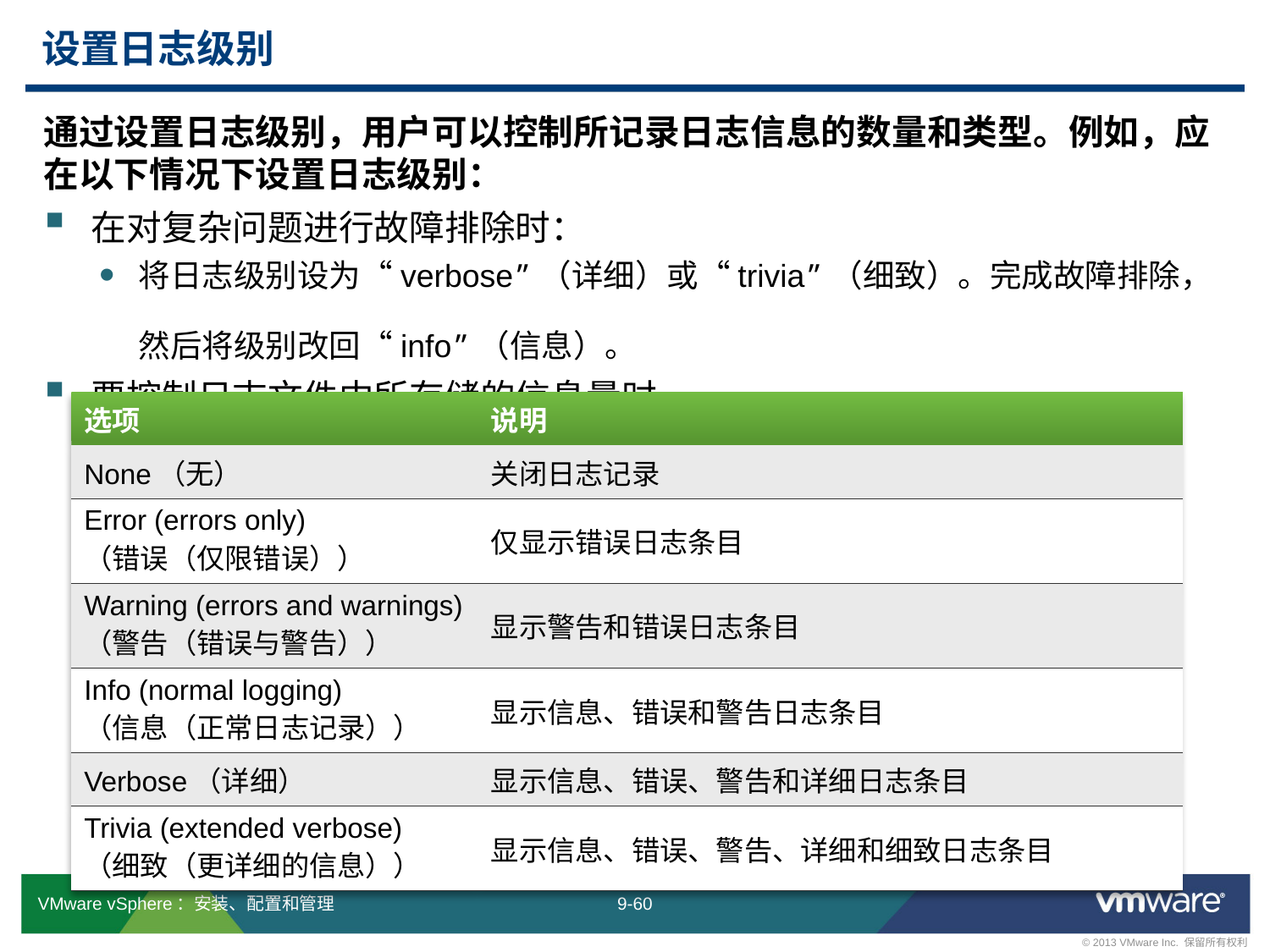

# 设置日志级别
通过设置日志级别，用户可以控制所记录日志信息的数量和类型。例如，应在以下情况下设置日志级别：
在对复杂问题进行故障排除时：
将日志级别设为“verbose”（详细）或“trivia”（细致）。完成故障排除，
然后将级别改回“info”（信息）。
要控制日志文件中所存储的信息量时

| 选项 | 说明 |
| --- | --- |
| None（无） | 关闭日志记录 |
| Error (errors only) （错误（仅限错误）） | 仅显示错误日志条目 |
| Warning (errors and warnings)（警告（错误与警告）） | 显示警告和错误日志条目 |
| Info (normal logging) （信息（正常日志记录）） | 显示信息、错误和警告日志条目 |
| Verbose（详细） | 显示信息、错误、警告和详细日志条目 |
| Trivia (extended verbose) （细致（更详细的信息）） | 显示信息、错误、警告、详细和细致日志条目 |